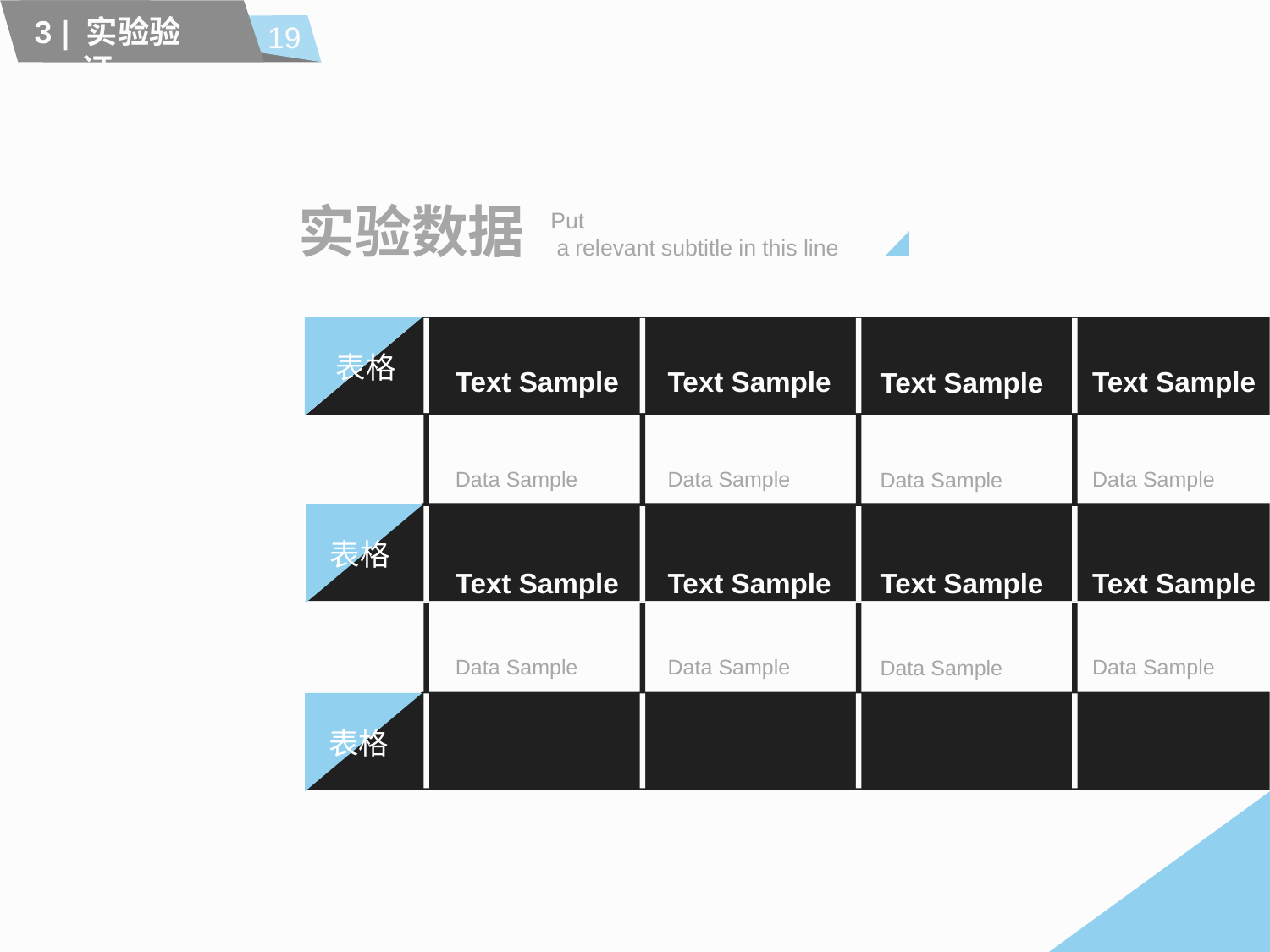

19
3 | 实验验证
实验数据
Put
 a relevant subtitle in this line

Text Sample
Data Sample
Text Sample
Data Sample
Text Sample
Data Sample
Text Sample
Data Sample
Text Sample
Data Sample
Text Sample
Data Sample
Text Sample
Data Sample
Text Sample
Data Sample

表格

表格

表格